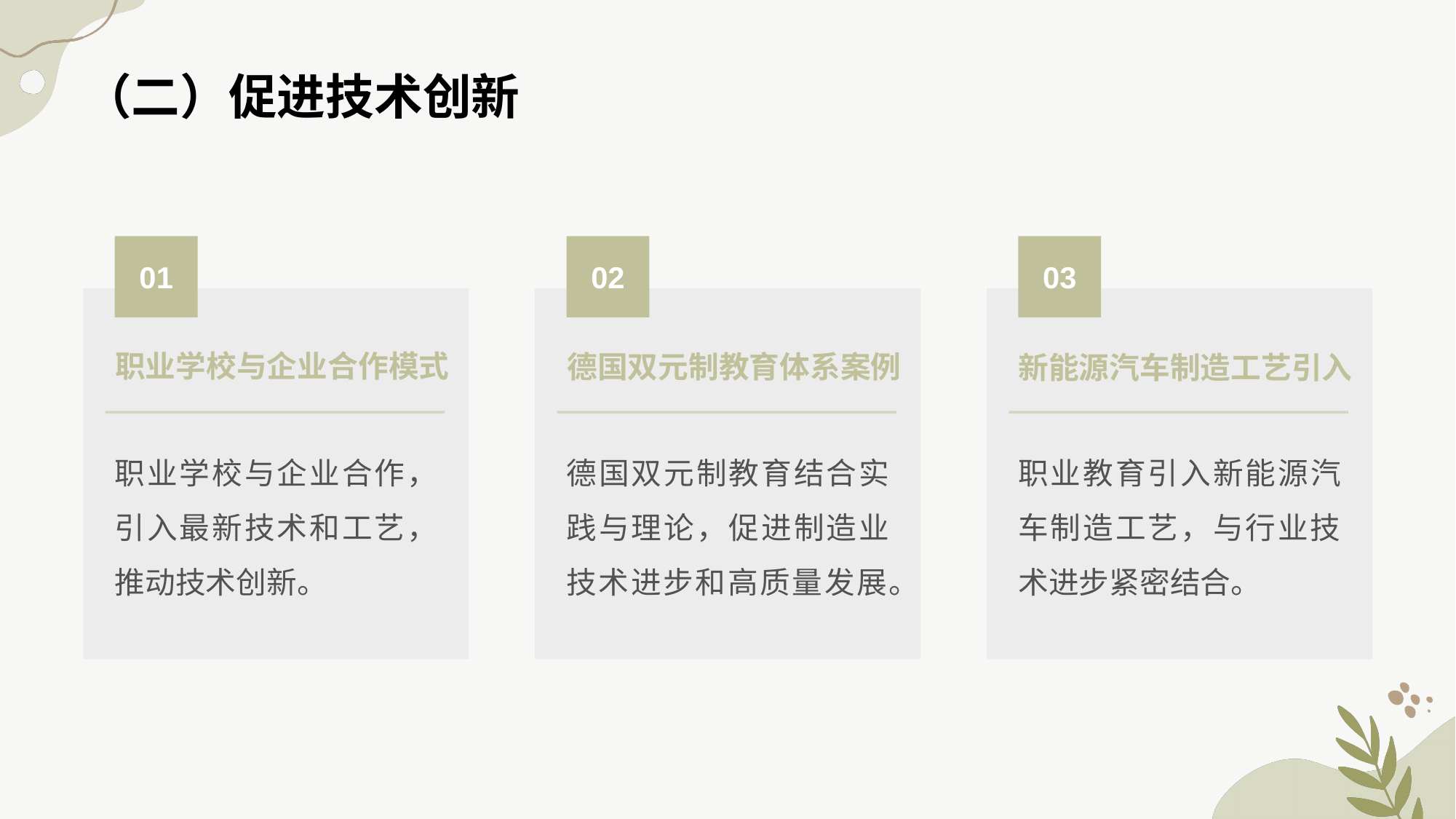

（二）促进技术创新
01
02
03

职业学校与企业合作模式
德国双元制教育体系案例
新能源汽车制造工艺引入
职业学校与企业合作，引入最新技术和工艺，推动技术创新。
职业教育引入新能源汽车制造工艺，与行业技术进步紧密结合。
德国双元制教育结合实践与理论，促进制造业技术进步和高质量发展。